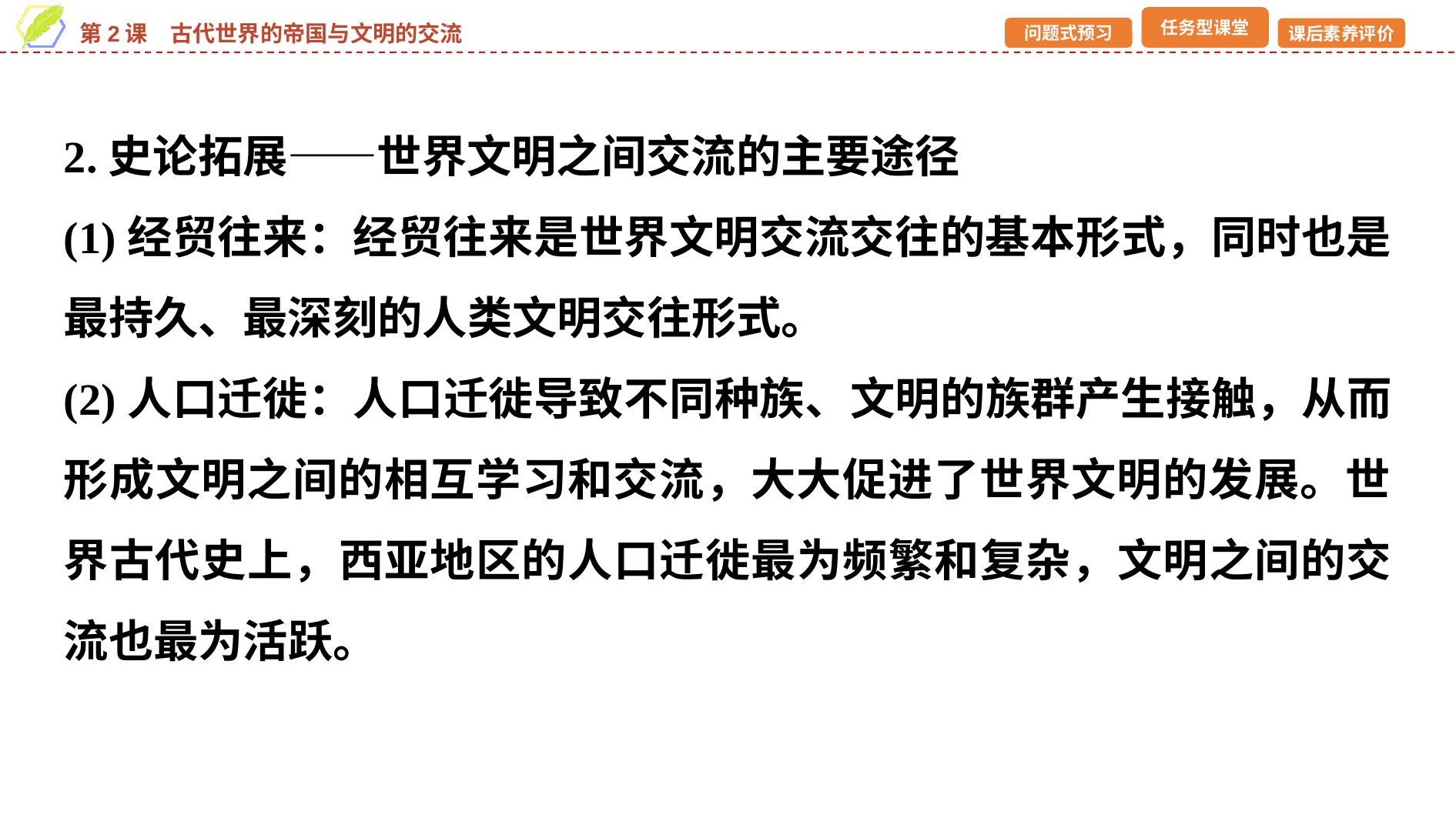

2.史论拓展——世界文明之间交流的主要途径
(1)经贸往来：经贸往来是世界文明交流交往的基本形式，同时也是最持久、最深刻的人类文明交往形式。
(2)人口迁徙：人口迁徙导致不同种族、文明的族群产生接触，从而形成文明之间的相互学习和交流，大大促进了世界文明的发展。世界古代史上，西亚地区的人口迁徙最为频繁和复杂，文明之间的交流也最为活跃。